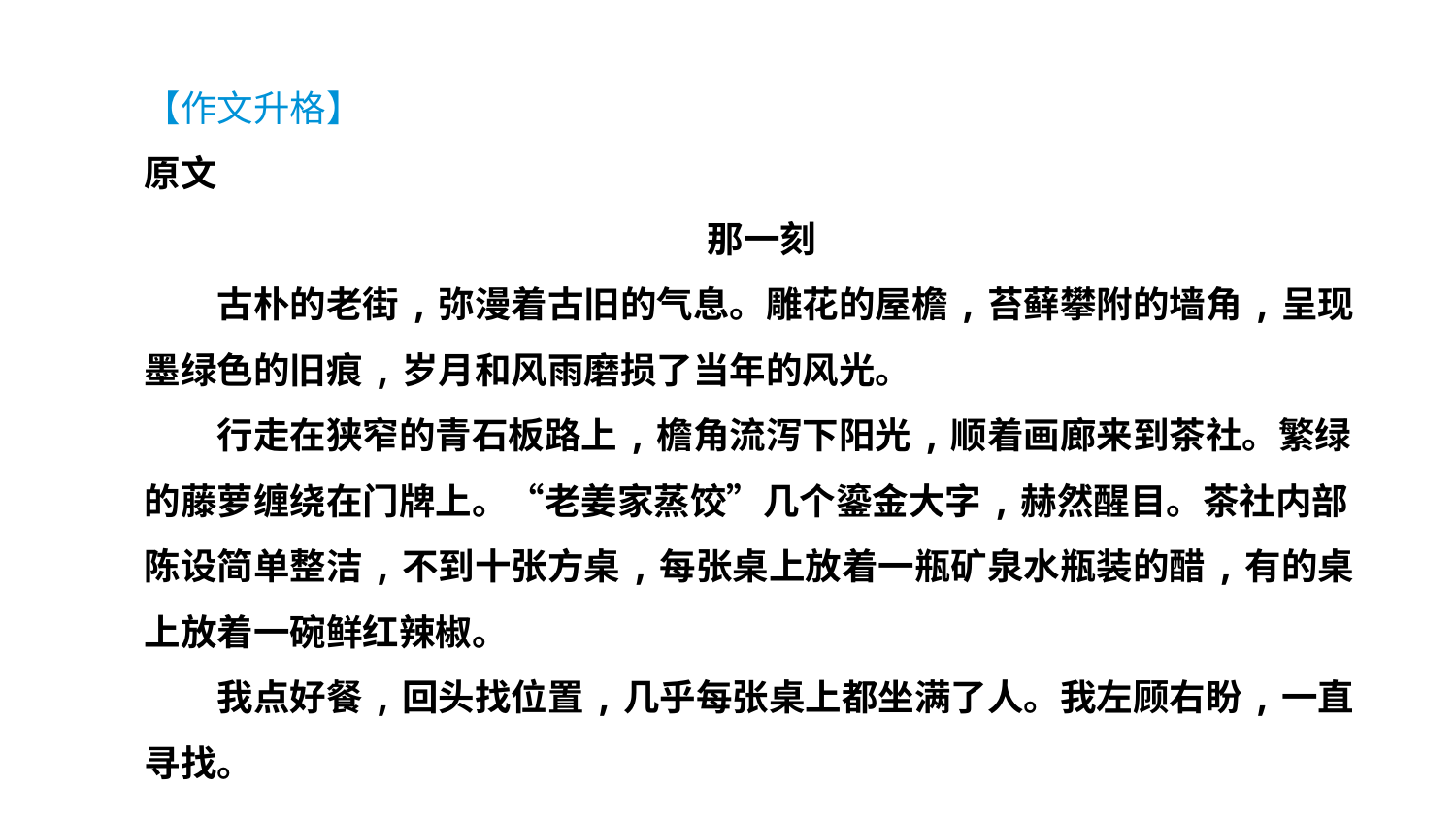

【作文升格】
原文
那一刻
　　古朴的老街,弥漫着古旧的气息。雕花的屋檐,苔藓攀附的墙角,呈现墨绿色的旧痕,岁月和风雨磨损了当年的风光。
　　行走在狭窄的青石板路上,檐角流泻下阳光,顺着画廊来到茶社。繁绿的藤萝缠绕在门牌上。“老姜家蒸饺”几个鎏金大字,赫然醒目。茶社内部陈设简单整洁,不到十张方桌,每张桌上放着一瓶矿泉水瓶装的醋,有的桌上放着一碗鲜红辣椒。
　　我点好餐,回头找位置,几乎每张桌上都坐满了人。我左顾右盼,一直寻找。